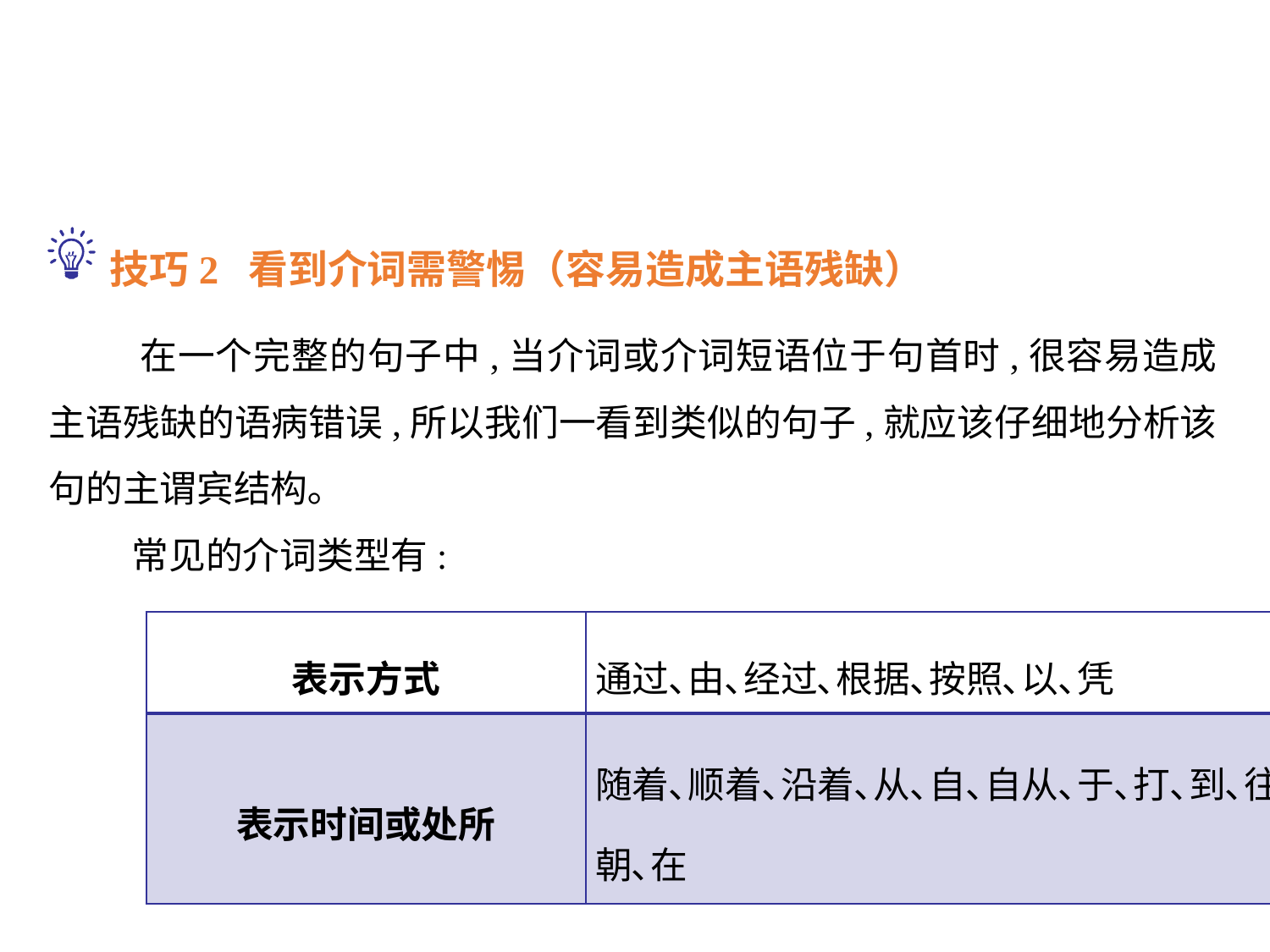

技巧2  看到介词需警惕（容易造成主语残缺）

         在一个完整的句子中,当介词或介词短语位于句首时,很容易造成主语残缺的语病错误,所以我们一看到类似的句子,就应该仔细地分析该句的主谓宾结构｡
         常见的介词类型有:
| 表示方式 | 通过､由､经过､根据､按照､以､凭 |
| --- | --- |
| 表示时间或处所 | 随着､顺着､沿着､从､自､自从､于､打､到､往､向､伴随､当､朝､在 |